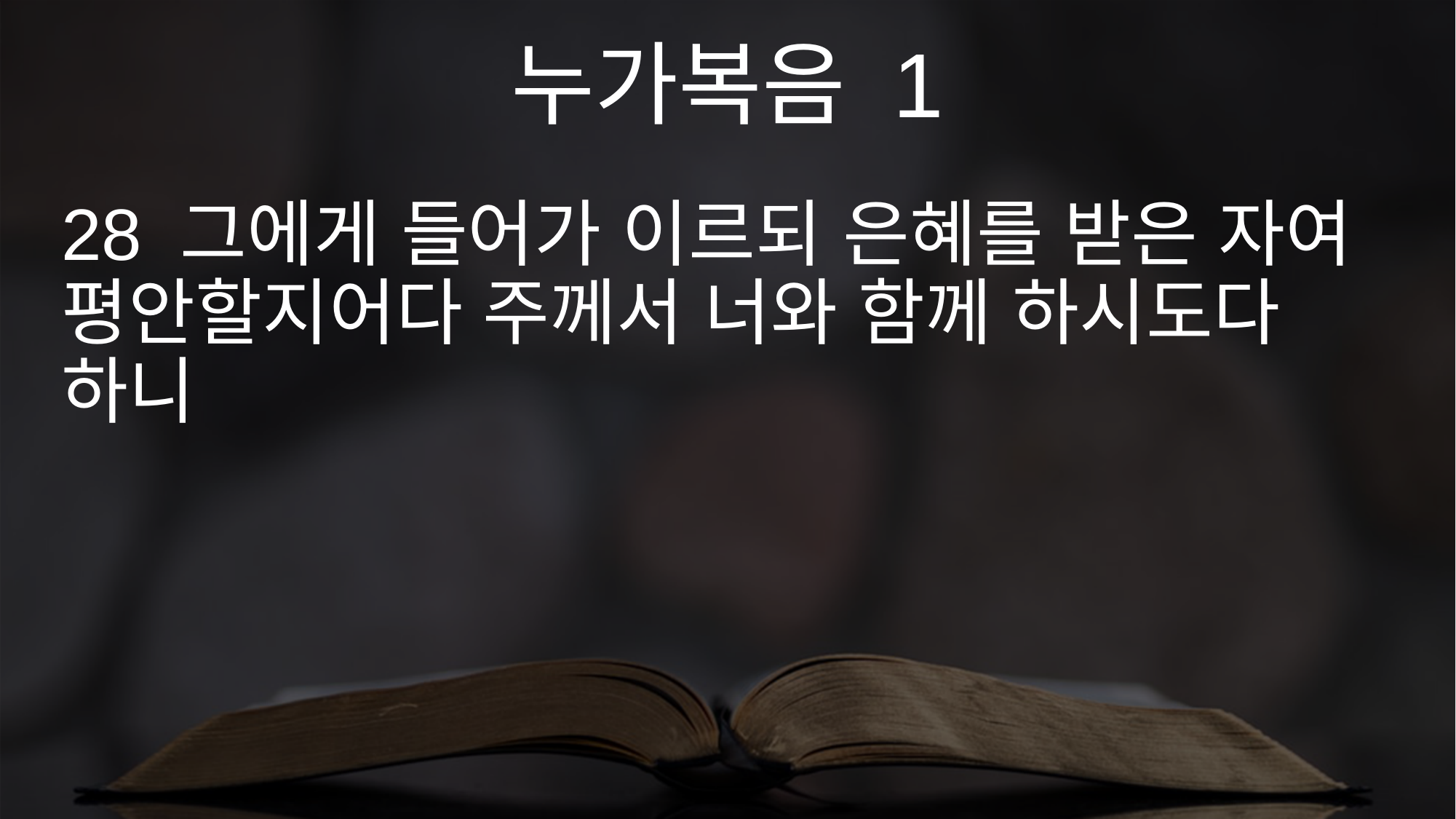

누가복음 1
28 그에게 들어가 이르되 은혜를 받은 자여 평안할지어다 주께서 너와 함께 하시도다 하니